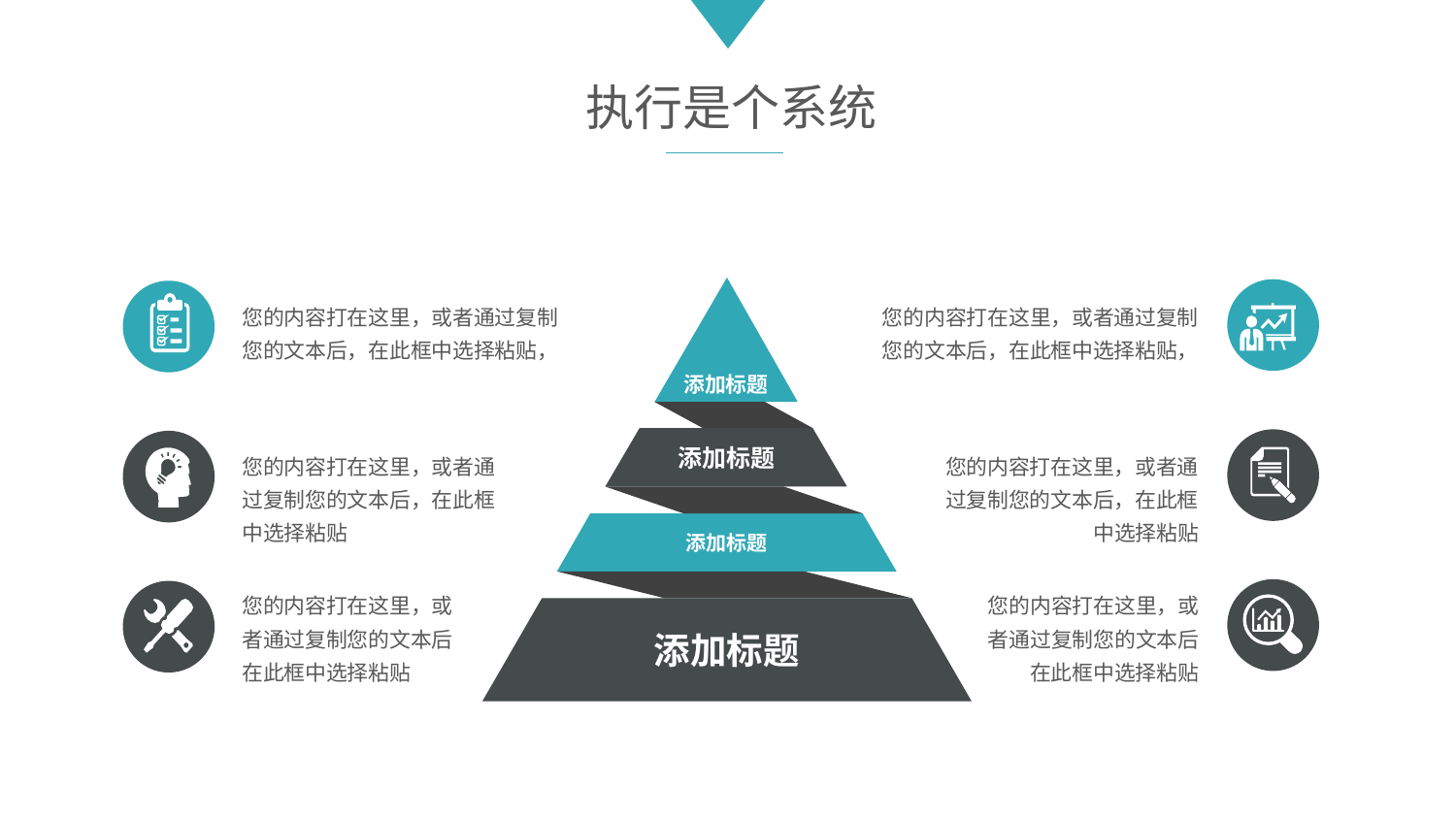

执行是个系统
添加标题

您的内容打在这里，或者通过复制您的文本后，在此框中选择粘贴，
您的内容打在这里，或者通过复制您的文本后，在此框中选择粘贴，

添加标题

您的内容打在这里，或者通过复制您的文本后，在此框中选择粘贴
您的内容打在这里，或者通过复制您的文本后，在此框中选择粘贴

添加标题

您的内容打在这里，或者通过复制您的文本后在此框中选择粘贴
您的内容打在这里，或者通过复制您的文本后在此框中选择粘贴

添加标题